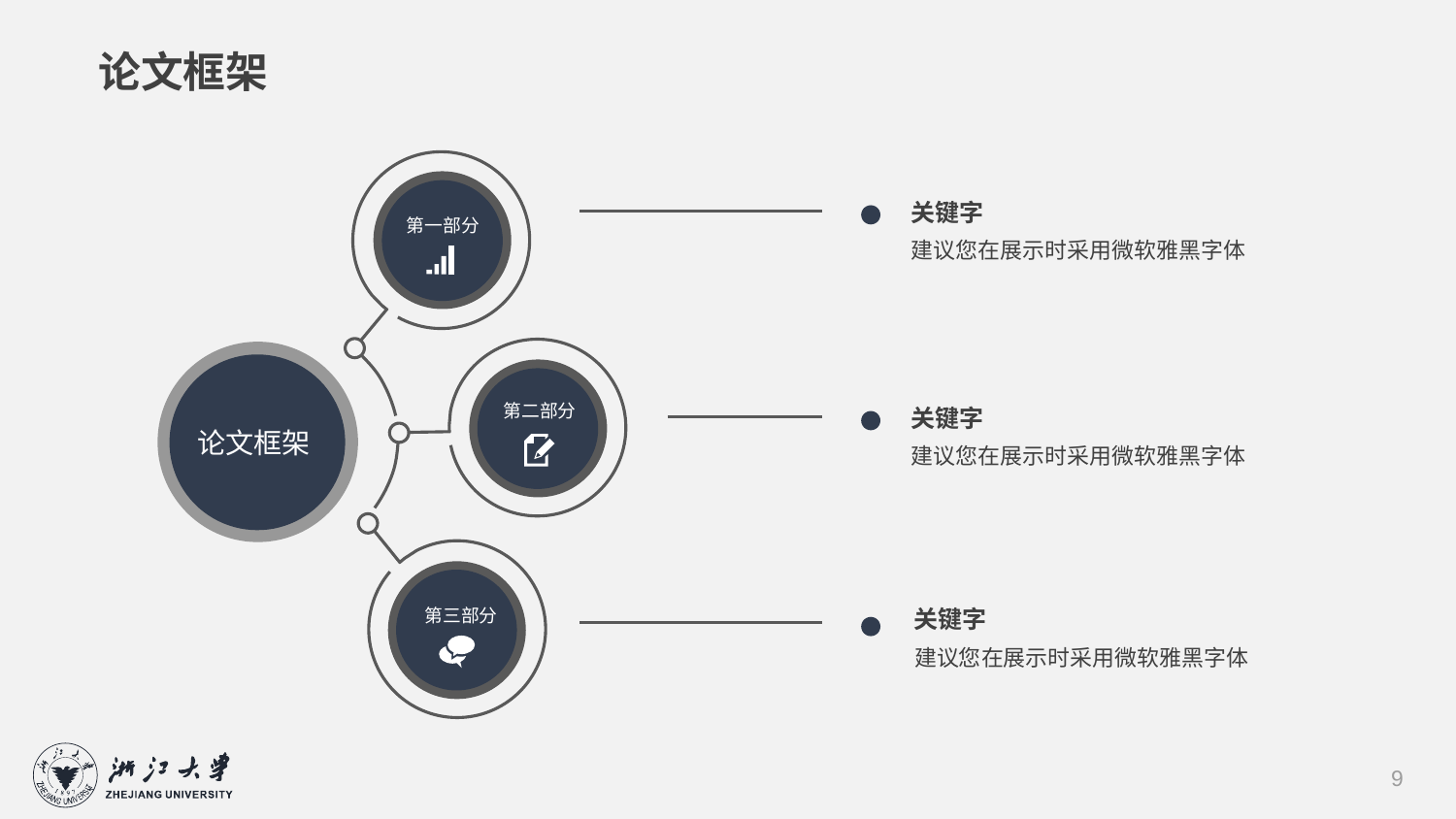

论文框架

关键字
第一部分

建议您在展示时采用微软雅黑字体

第二部分
关键字

论文框架

建议您在展示时采用微软雅黑字体

第三部分
关键字

建议您在展示时采用微软雅黑字体
9